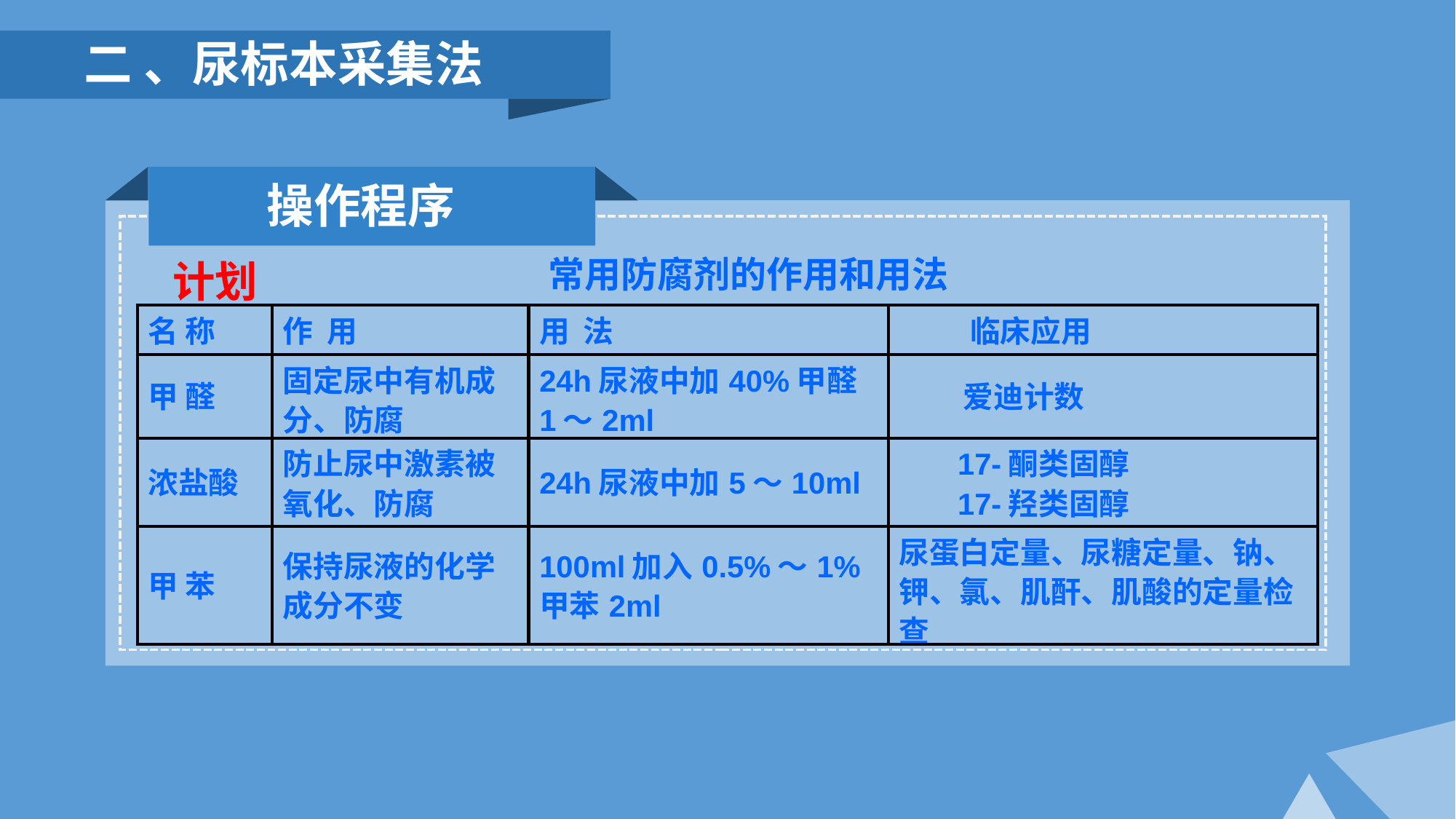

二 、尿标本采集法

操作程序

常用防腐剂的作用和用法
计划
| 名 称 | 作 用 | 用 法 | 临床应用 |
| --- | --- | --- | --- |
| 甲 醛 | 固定尿中有机成分、防腐 | 24h尿液中加40%甲醛1～2ml | 爱迪计数 |
| 浓盐酸 | 防止尿中激素被氧化、防腐 | 24h尿液中加5～10ml | 17-酮类固醇 17-羟类固醇 |
| 甲 苯 | 保持尿液的化学成分不变 | 100ml加入0.5%～1%甲苯2ml | 尿蛋白定量、尿糖定量、钠、钾、氯、肌酐、肌酸的定量检查 |